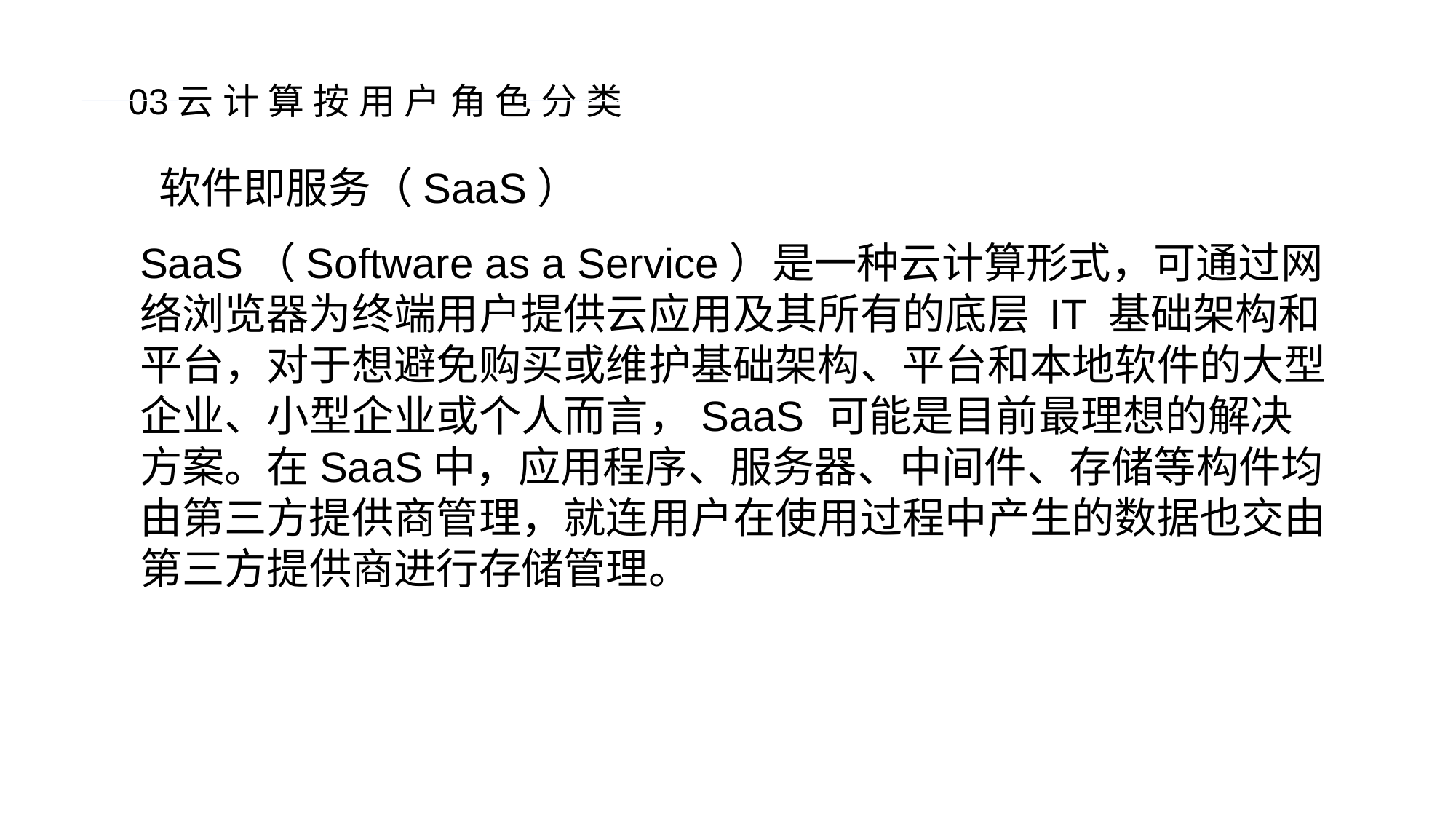

03云计算按用户角色分类
软件即服务（SaaS）
SaaS（Software as a Service）是一种云计算形式，可通过网络浏览器为终端用户提供云应用及其所有的底层 IT 基础架构和平台，对于想避免购买或维护基础架构、平台和本地软件的大型企业、小型企业或个人而言，SaaS 可能是目前最理想的解决方案。在SaaS中，应用程序、服务器、中间件、存储等构件均由第三方提供商管理，就连用户在使用过程中产生的数据也交由第三方提供商进行存储管理。